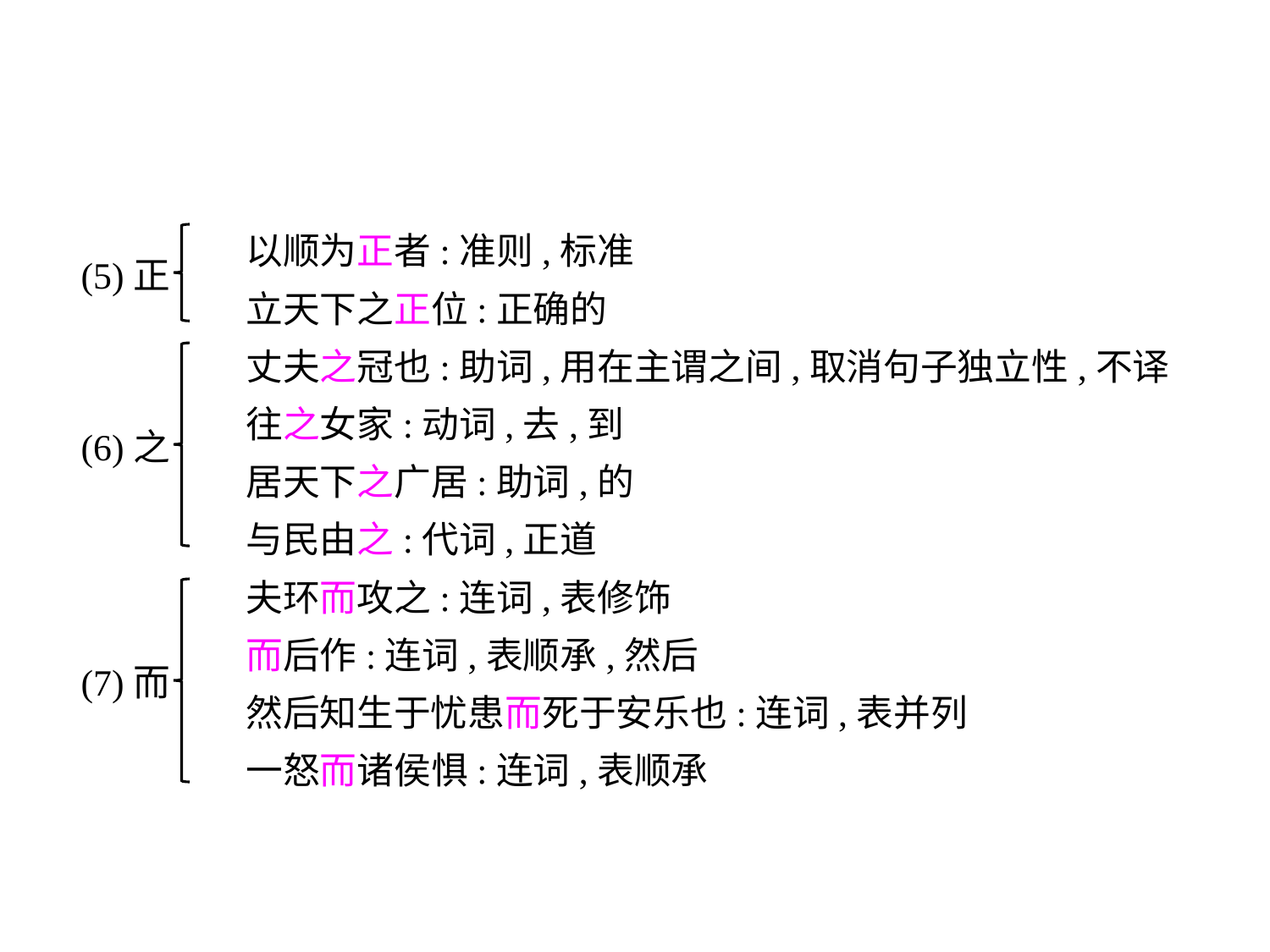

以顺为正者:准则,标准
	   立天下之正位:正确的
	   丈夫之冠也:助词,用在主谓之间,取消句子独立性,不译
	   往之女家:动词,去,到
	   居天下之广居:助词,的
	   与民由之:代词,正道
	   夫环而攻之:连词,表修饰
	   而后作:连词,表顺承,然后
	   然后知生于忧患而死于安乐也:连词,表并列
	   一怒而诸侯惧:连词,表顺承

(5)正

(6)之

(7)而